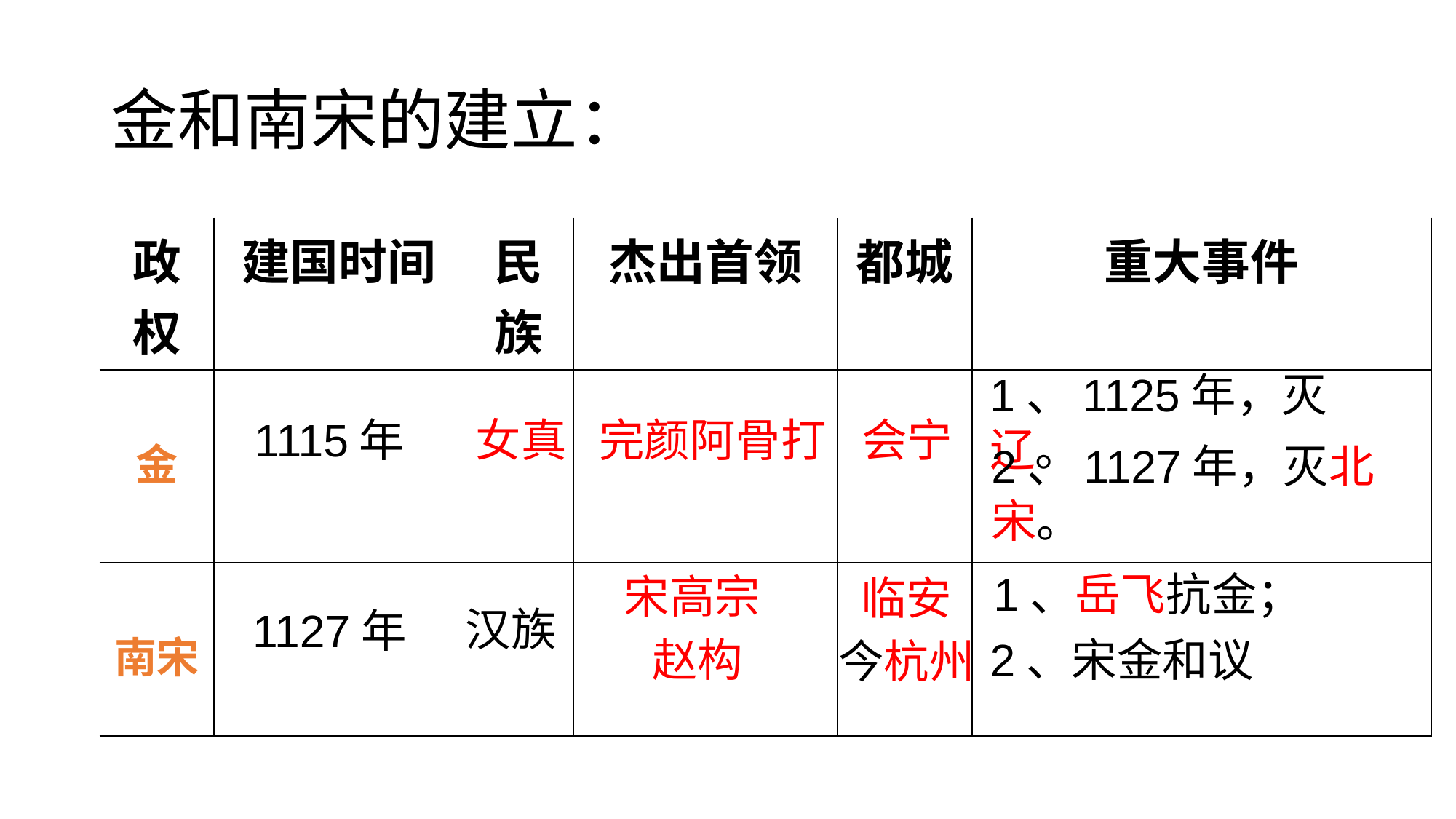

# 金和南宋的建立：
| 政权 | 建国时间 | 民族 | 杰出首领 | 都城 | 重大事件 |
| --- | --- | --- | --- | --- | --- |
| 金 |  |  |  |  |  |
| 南宋 |  |  |  |  |  |
1、1125年，灭辽。
1115年

女真

完颜阿骨打

会宁
2、1127年，灭北宋。
1、岳飞抗金；
宋高宗
赵构

临安
今杭州

汉族

1127年

2、宋金和议